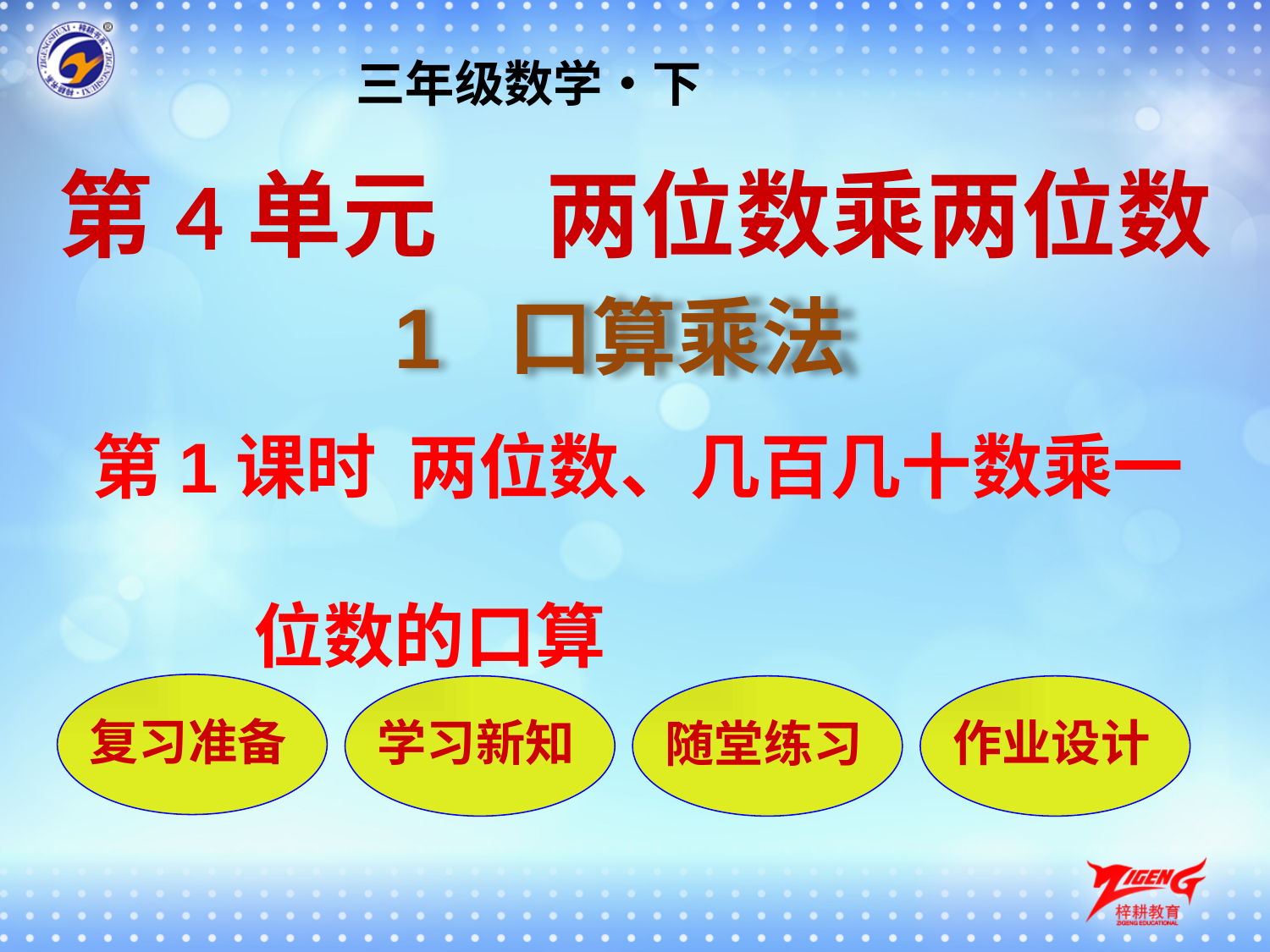

三年级数学•下
第4单元     两位数乘两位数
1  口算乘法
第1课时  两位数、几百几十数乘一
         位数的口算

复习准备

学习新知

随堂练习

作业设计